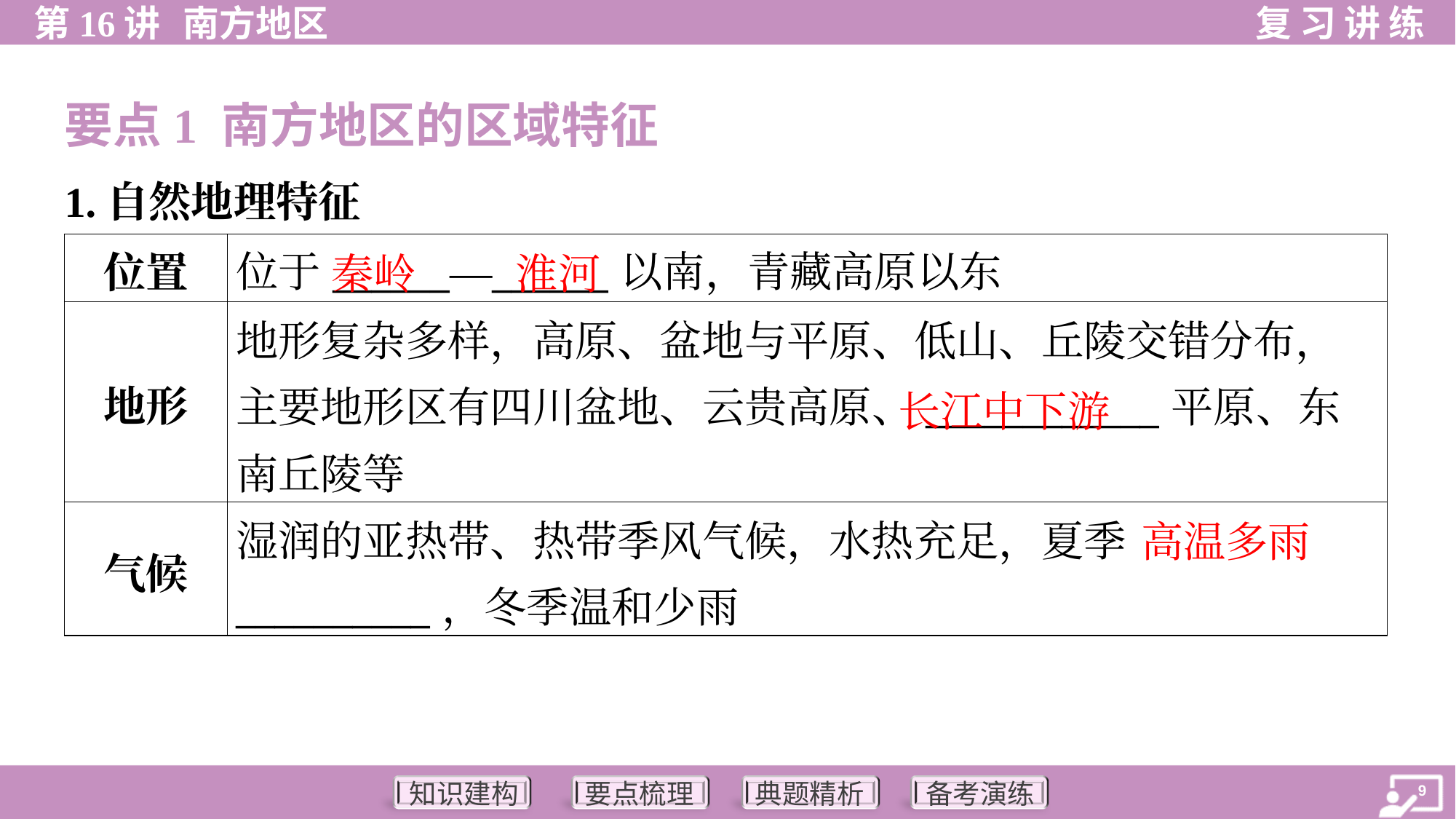

要点1 南方地区的区域特征
1.自然地理特征
| 位置 | 位于\_\_\_\_\_\_—\_\_\_\_\_\_以南，青藏高原以东 |
| --- | --- |
| 地形 | 地形复杂多样，高原、盆地与平原、低山、丘陵交错分布，主要地形区有四川盆地、云贵高原、\_\_\_\_\_\_\_\_\_\_\_\_平原、东南丘陵等 |
| 气候 | 湿润的亚热带、热带季风气候，水热充足，夏季\_\_\_\_\_\_\_\_\_\_，冬季温和少雨 |
秦岭
淮河
长江中下游
高温多雨